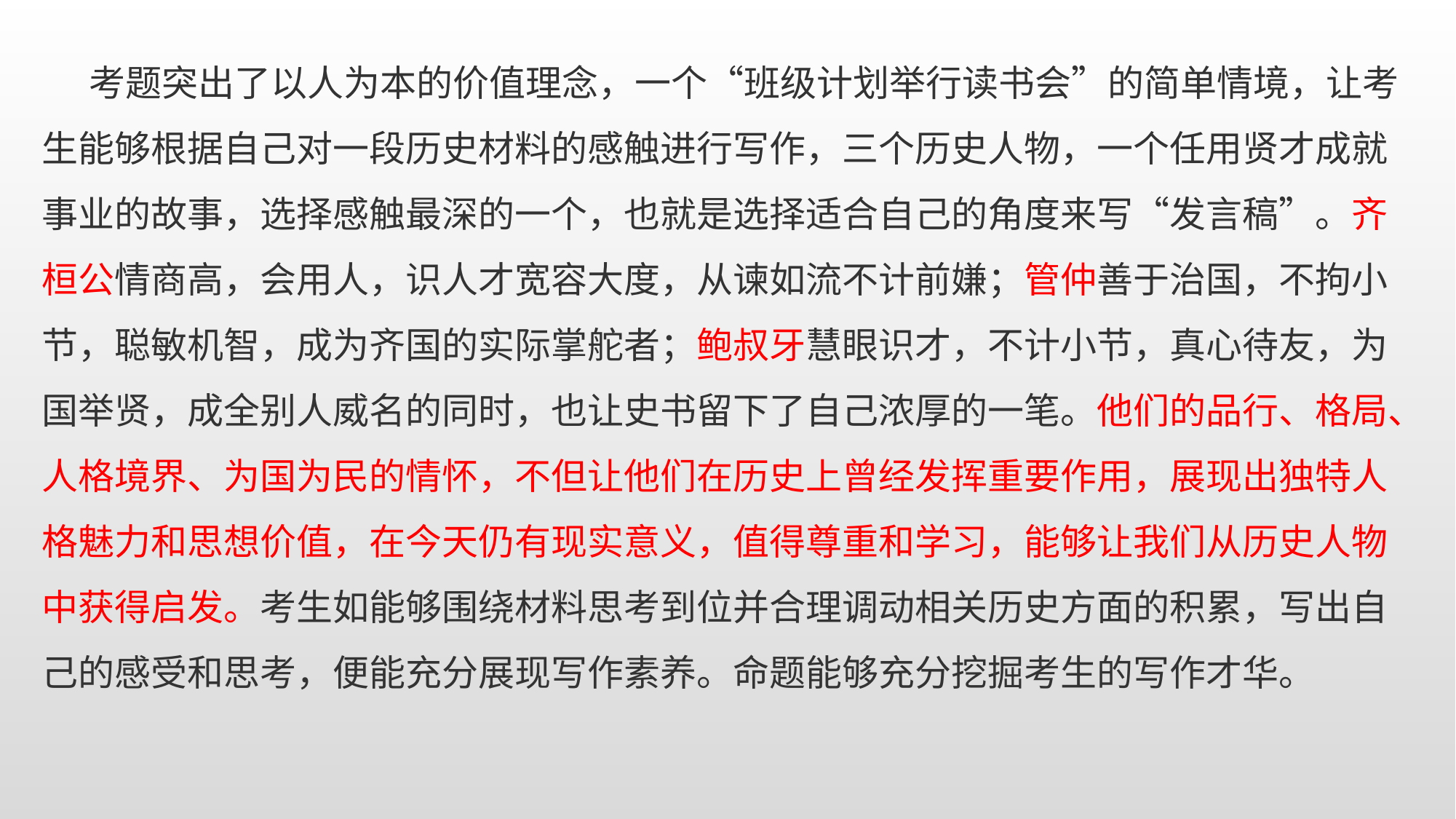

考题突出了以人为本的价值理念，一个“班级计划举行读书会”的简单情境，让考生能够根据自己对一段历史材料的感触进行写作，三个历史人物，一个任用贤才成就事业的故事，选择感触最深的一个，也就是选择适合自己的角度来写“发言稿”。齐桓公情商高，会用人，识人才宽容大度，从谏如流不计前嫌；管仲善于治国，不拘小节，聪敏机智，成为齐国的实际掌舵者；鲍叔牙慧眼识才，不计小节，真心待友，为国举贤，成全别人威名的同时，也让史书留下了自己浓厚的一笔。他们的品行、格局、人格境界、为国为民的情怀，不但让他们在历史上曾经发挥重要作用，展现出独特人格魅力和思想价值，在今天仍有现实意义，值得尊重和学习，能够让我们从历史人物中获得启发。考生如能够围绕材料思考到位并合理调动相关历史方面的积累，写出自己的感受和思考，便能充分展现写作素养。命题能够充分挖掘考生的写作才华。